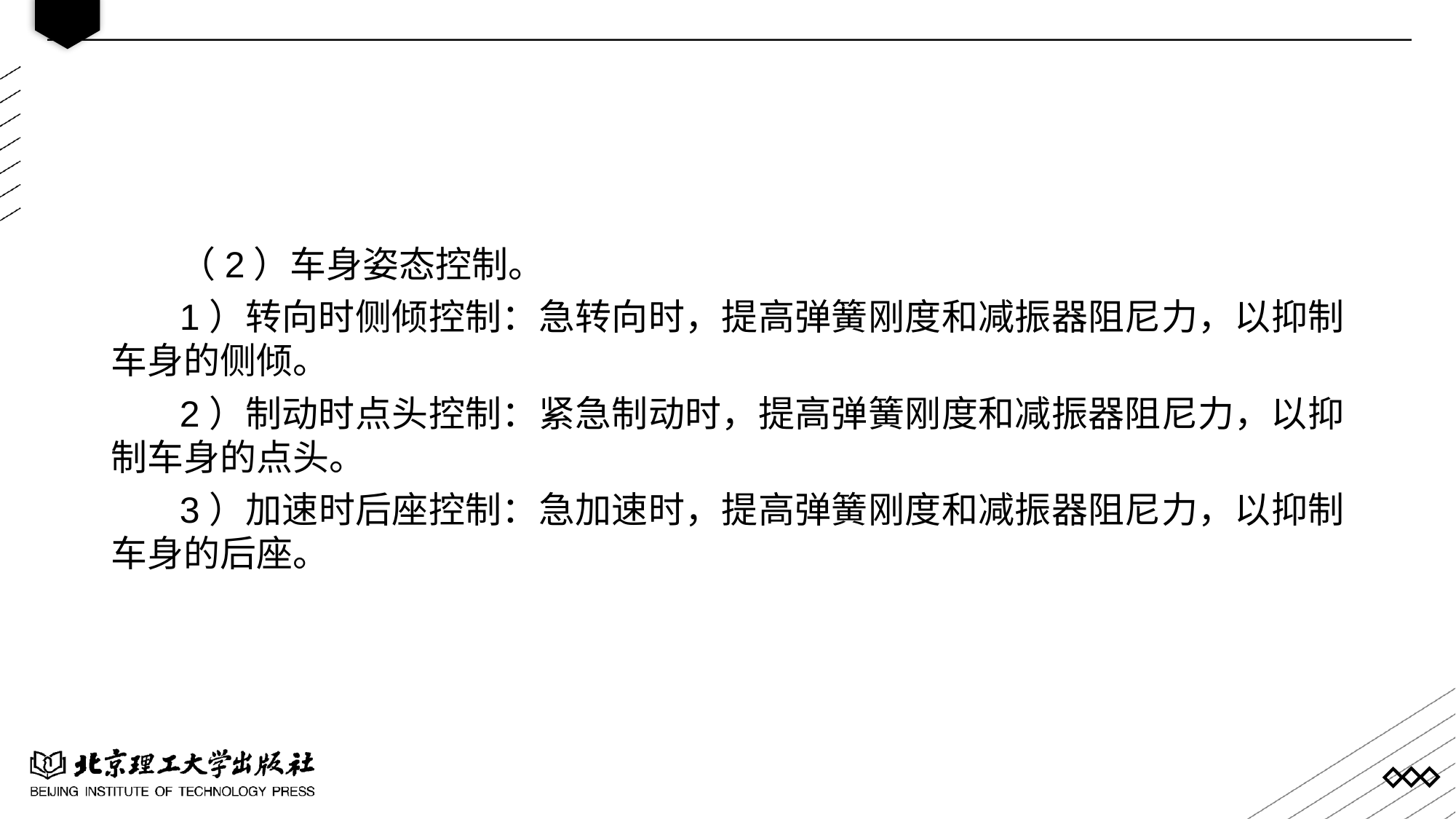

（2）车身姿态控制。
1）转向时侧倾控制：急转向时，提高弹簧刚度和减振器阻尼力，以抑制车身的侧倾。
2）制动时点头控制：紧急制动时，提高弹簧刚度和减振器阻尼力，以抑制车身的点头。
3）加速时后座控制：急加速时，提高弹簧刚度和减振器阻尼力，以抑制车身的后座。